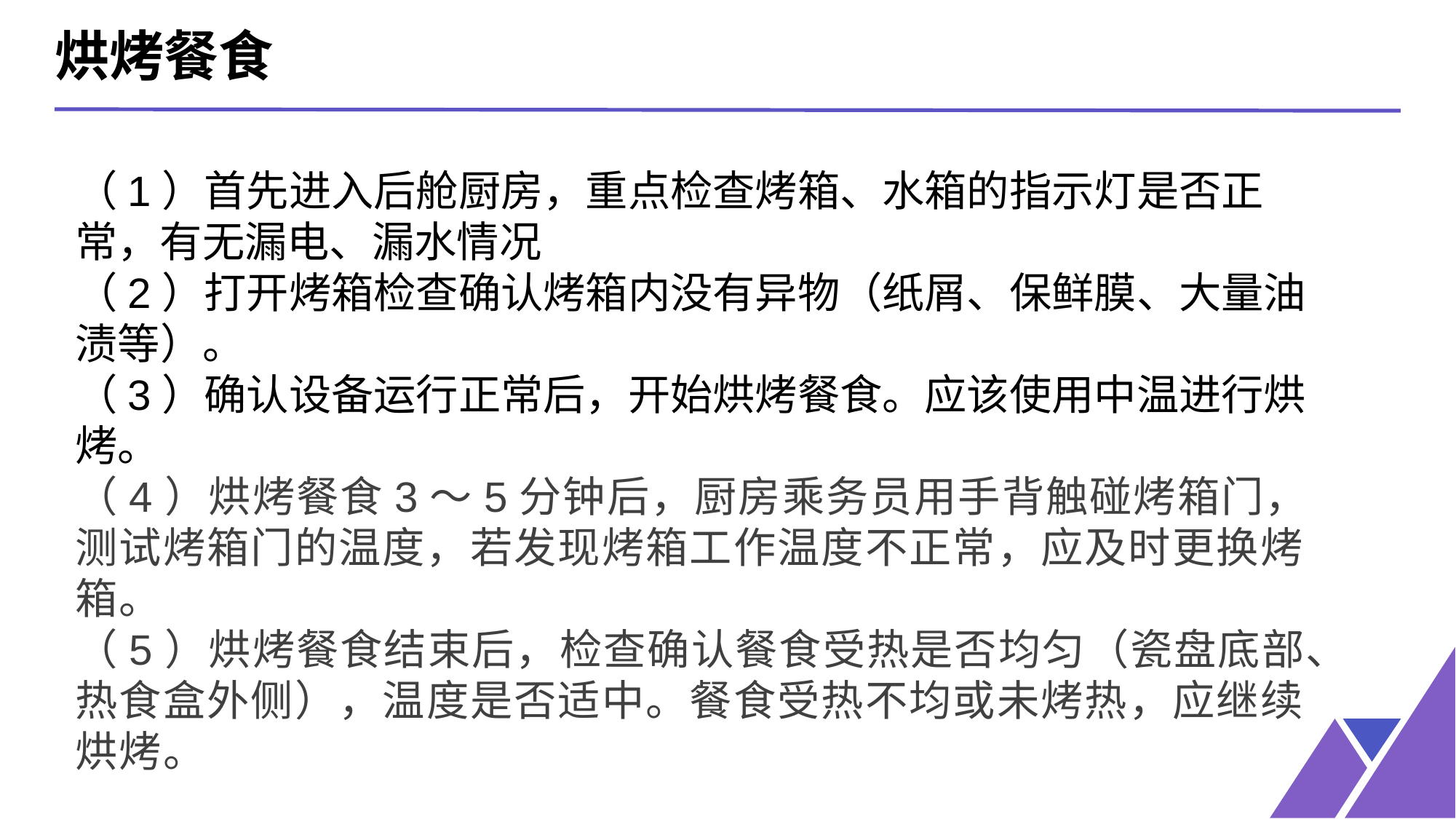

烘烤餐食
（1）首先进入后舱厨房，重点检查烤箱、水箱的指示灯是否正常，有无漏电、漏水情况（2）打开烤箱检查确认烤箱内没有异物（纸屑、保鲜膜、大量油渍等）。（3）确认设备运行正常后，开始烘烤餐食。应该使用中温进行烘烤。
（4）烘烤餐食3～5分钟后，厨房乘务员用手背触碰烤箱门，测试烤箱门的温度，若发现烤箱工作温度不正常，应及时更换烤箱。
（5）烘烤餐食结束后，检查确认餐食受热是否均匀（瓷盘底部、热食盒外侧），温度是否适中。餐食受热不均或未烤热，应继续烘烤。